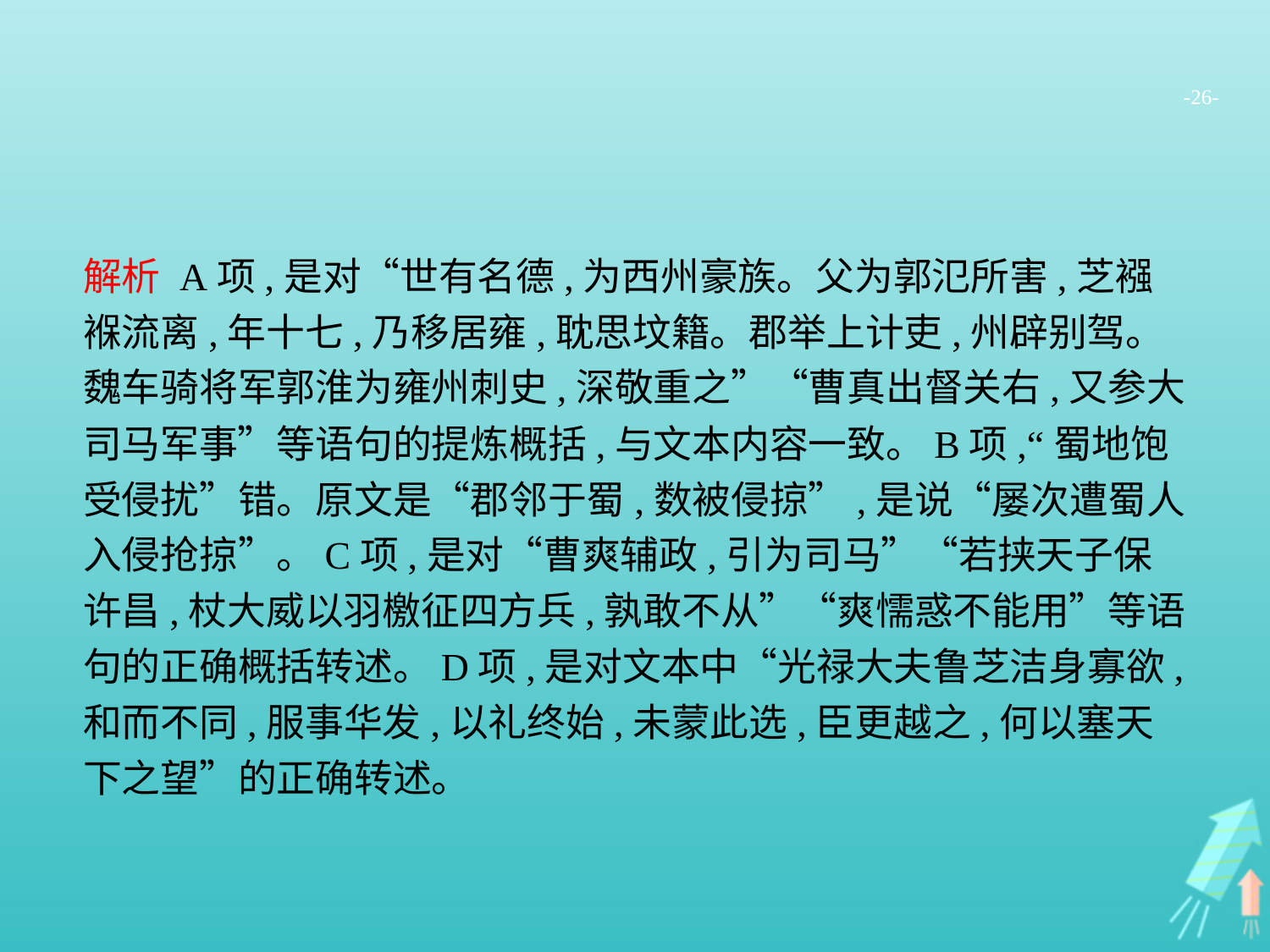

-26-
解析 A项,是对“世有名德,为西州豪族。父为郭氾所害,芝襁褓流离,年十七,乃移居雍,耽思坟籍。郡举上计吏,州辟别驾。魏车骑将军郭淮为雍州刺史,深敬重之”“曹真出督关右,又参大司马军事”等语句的提炼概括,与文本内容一致。B项,“蜀地饱受侵扰”错。原文是“郡邻于蜀,数被侵掠”,是说“屡次遭蜀人入侵抢掠”。C项,是对“曹爽辅政,引为司马”“若挟天子保许昌,杖大威以羽檄征四方兵,孰敢不从”“爽懦惑不能用”等语句的正确概括转述。D项,是对文本中“光禄大夫鲁芝洁身寡欲,和而不同,服事华发,以礼终始,未蒙此选,臣更越之,何以塞天下之望”的正确转述。